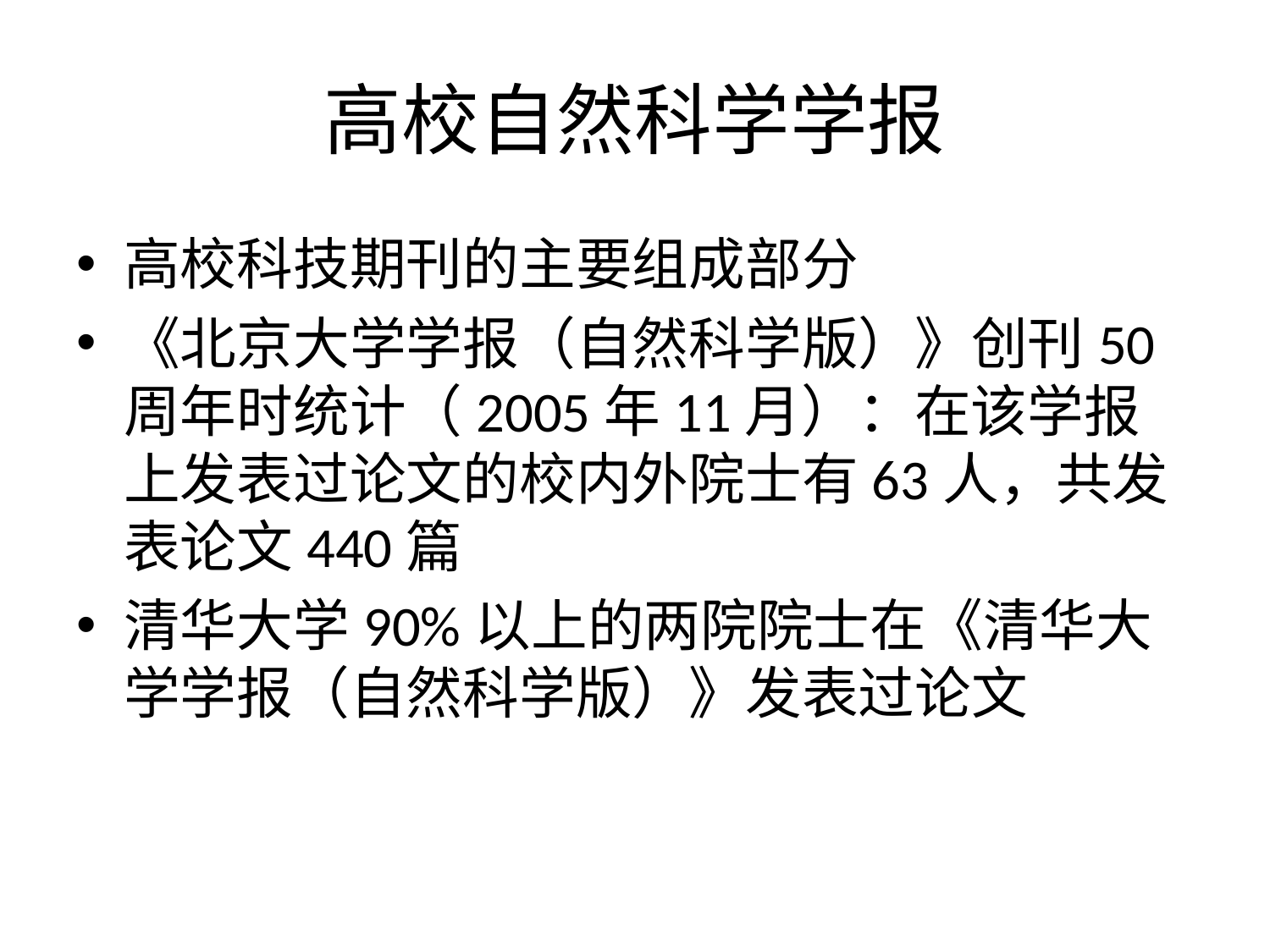

# 高校自然科学学报
高校科技期刊的主要组成部分
《北京大学学报（自然科学版）》创刊50周年时统计（2005年11月）：在该学报上发表过论文的校内外院士有63人，共发表论文440篇
清华大学90%以上的两院院士在《清华大学学报（自然科学版）》发表过论文